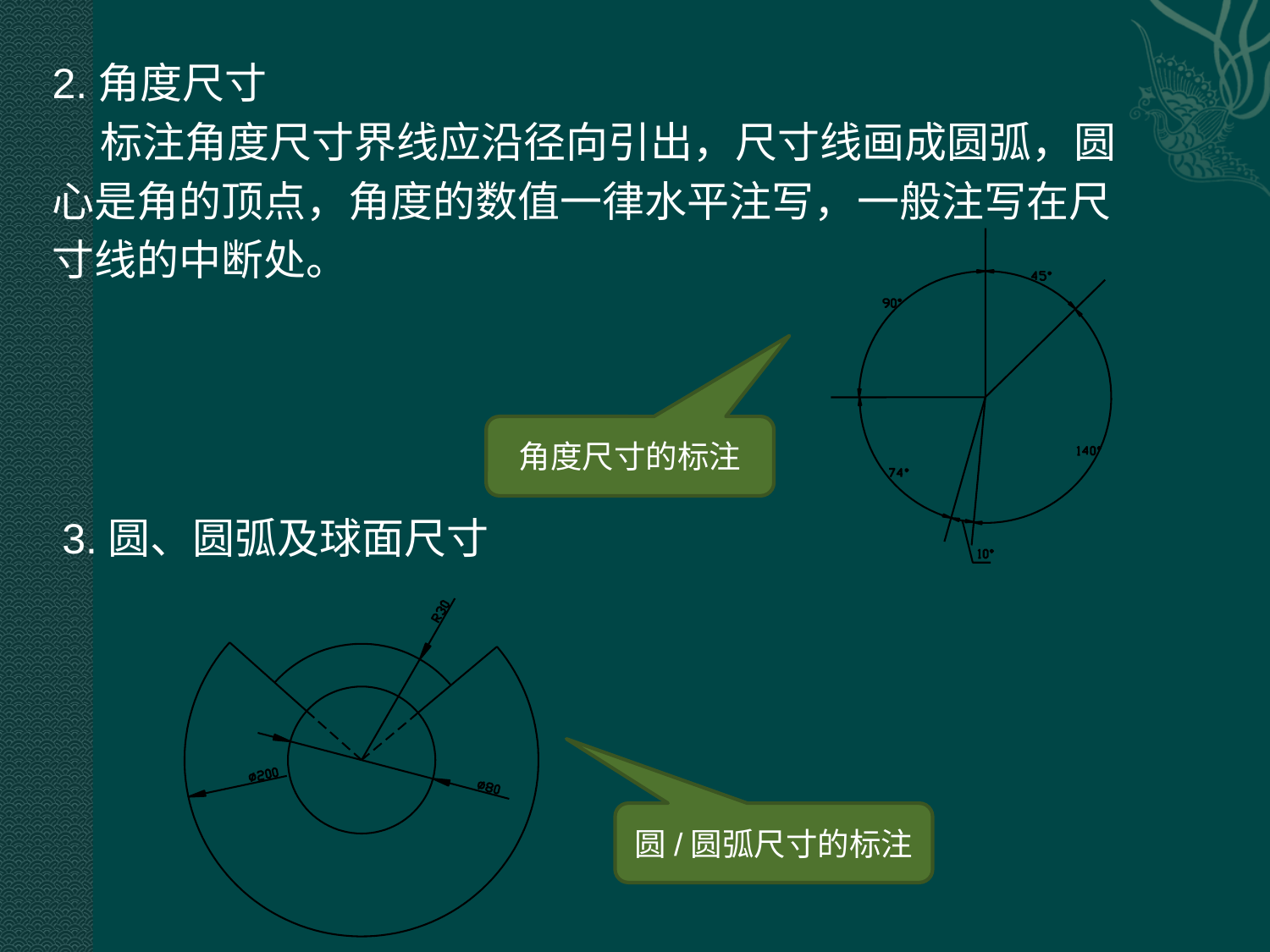

2.角度尺寸
    标注角度尺寸界线应沿径向引出，尺寸线画成圆弧，圆
心是角的顶点，角度的数值一律水平注写，一般注写在尺
寸线的中断处。

角度尺寸的标注
3.圆、圆弧及球面尺寸

圆/圆弧尺寸的标注